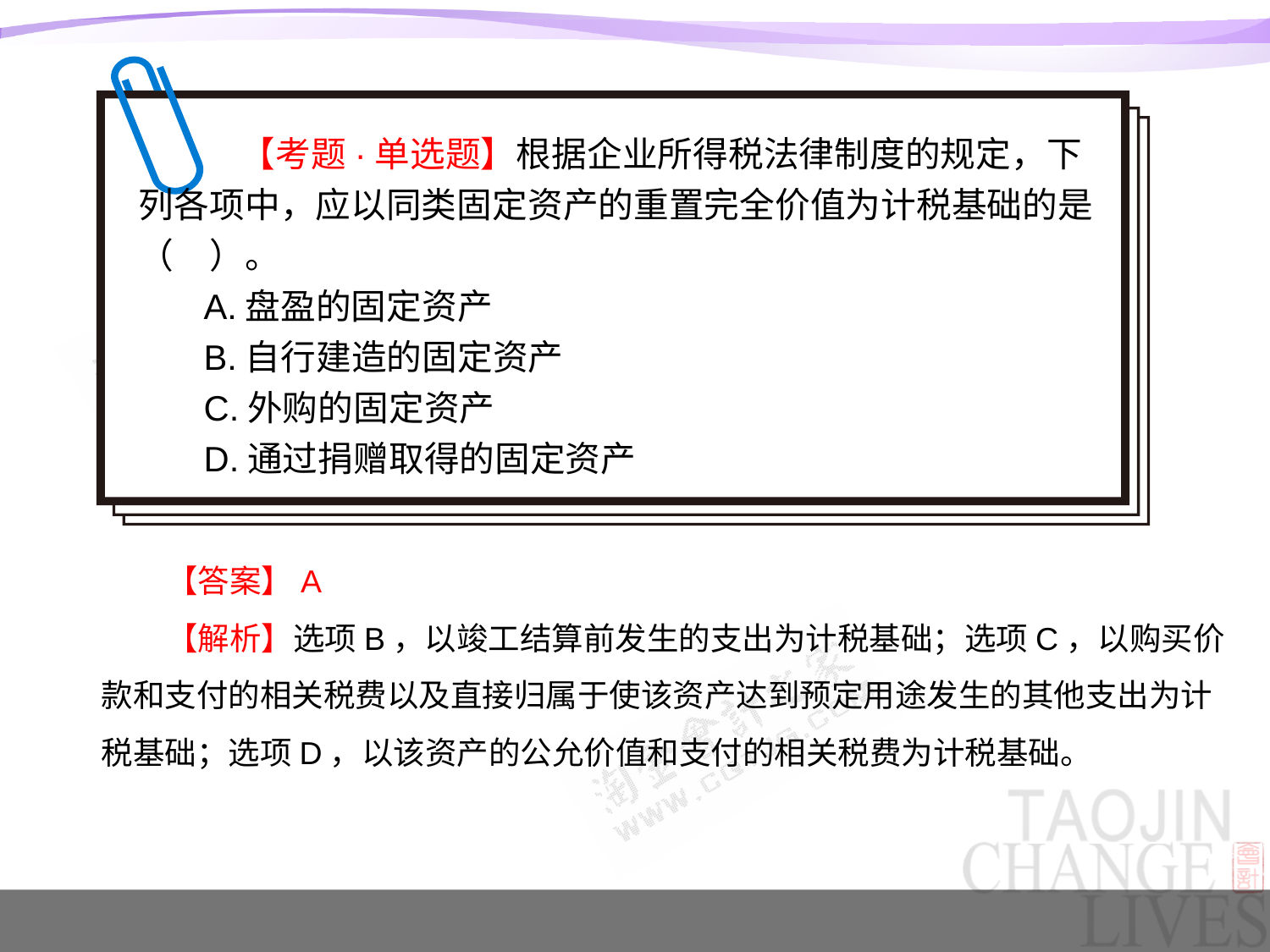

【考题·单选题】根据企业所得税法律制度的规定，下列各项中，应以同类固定资产的重置完全价值为计税基础的是（　）。
A.盘盈的固定资产
B.自行建造的固定资产
C.外购的固定资产
D.通过捐赠取得的固定资产

【答案】A
【解析】选项B，以竣工结算前发生的支出为计税基础；选项C，以购买价款和支付的相关税费以及直接归属于使该资产达到预定用途发生的其他支出为计税基础；选项D，以该资产的公允价值和支付的相关税费为计税基础。